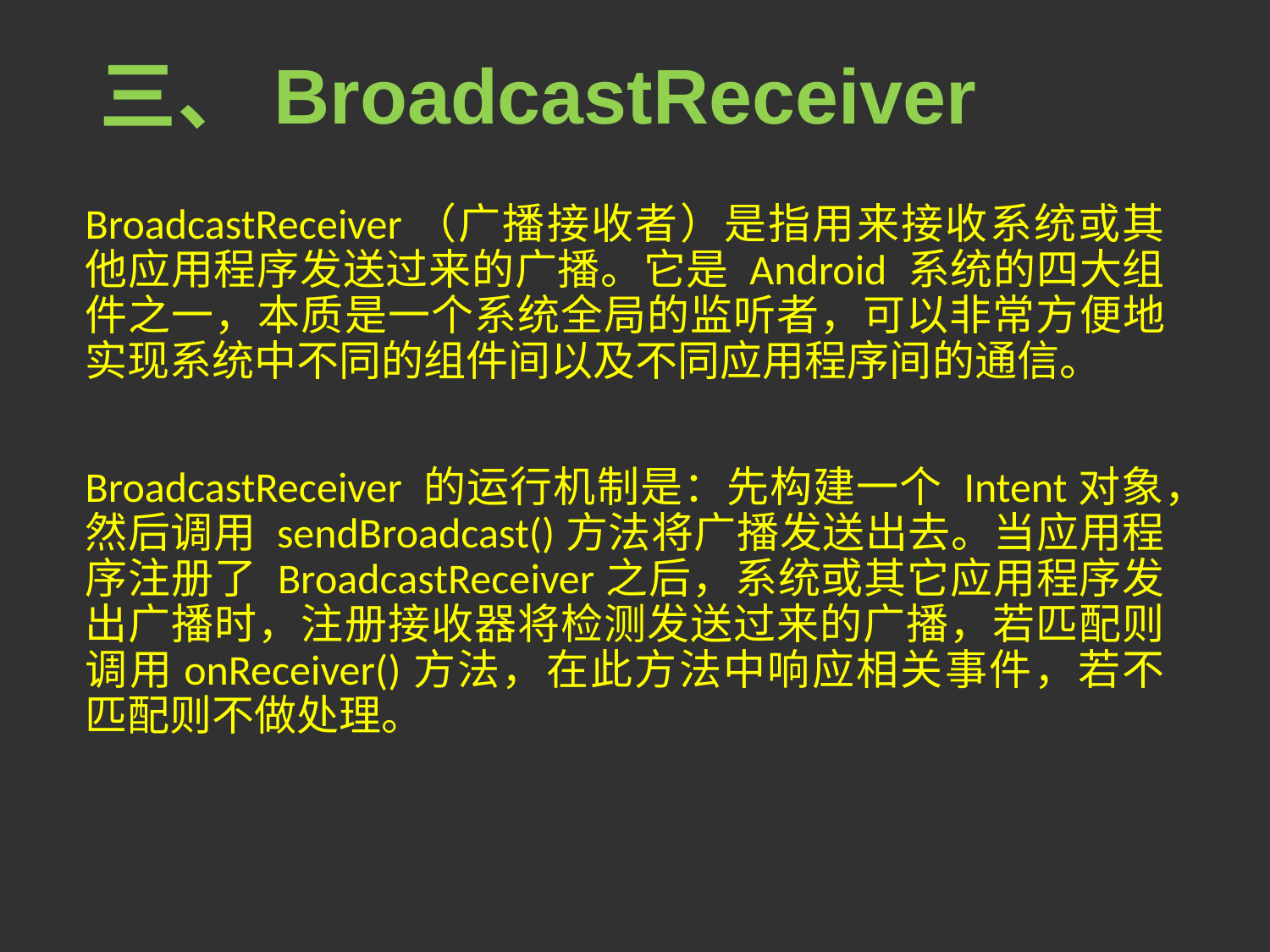

# 三、BroadcastReceiver
BroadcastReceiver（广播接收者）是指用来接收系统或其他应用程序发送过来的广播。它是 Android 系统的四大组件之一，本质是一个系统全局的监听者，可以非常方便地实现系统中不同的组件间以及不同应用程序间的通信。

BroadcastReceiver 的运行机制是：先构建一个 Intent对象，然后调用 sendBroadcast()方法将广播发送出去。当应用程序注册了 BroadcastReceiver之后，系统或其它应用程序发出广播时，注册接收器将检测发送过来的广播，若匹配则调用onReceiver()方法，在此方法中响应相关事件，若不匹配则不做处理。